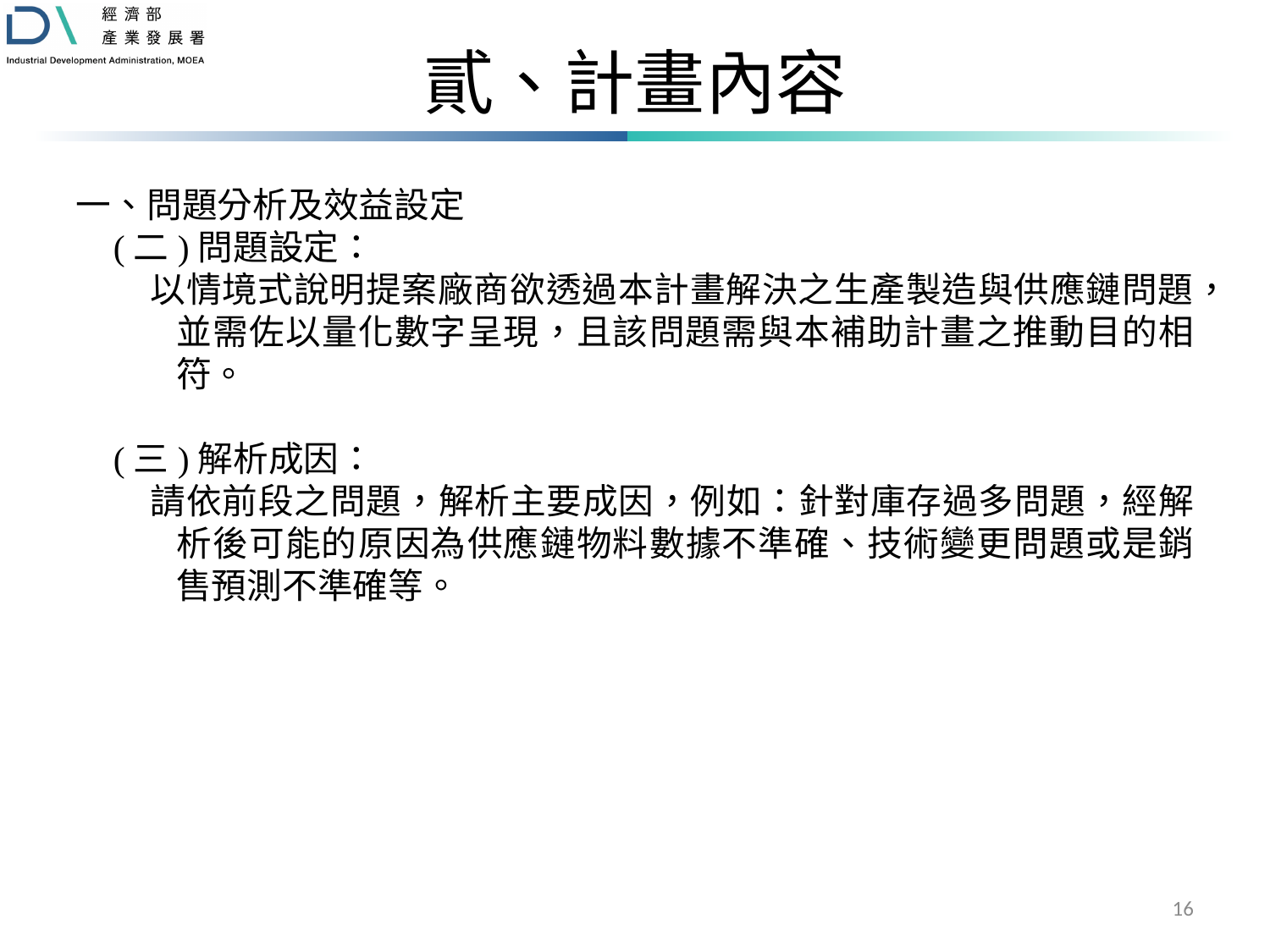

# 貳、計畫內容
一、問題分析及效益設定
(二)問題設定：
以情境式說明提案廠商欲透過本計畫解決之生產製造與供應鏈問題，並需佐以量化數字呈現，且該問題需與本補助計畫之推動目的相符。

(三)解析成因：
請依前段之問題，解析主要成因，例如：針對庫存過多問題，經解析後可能的原因為供應鏈物料數據不準確、技術變更問題或是銷售預測不準確等。
16